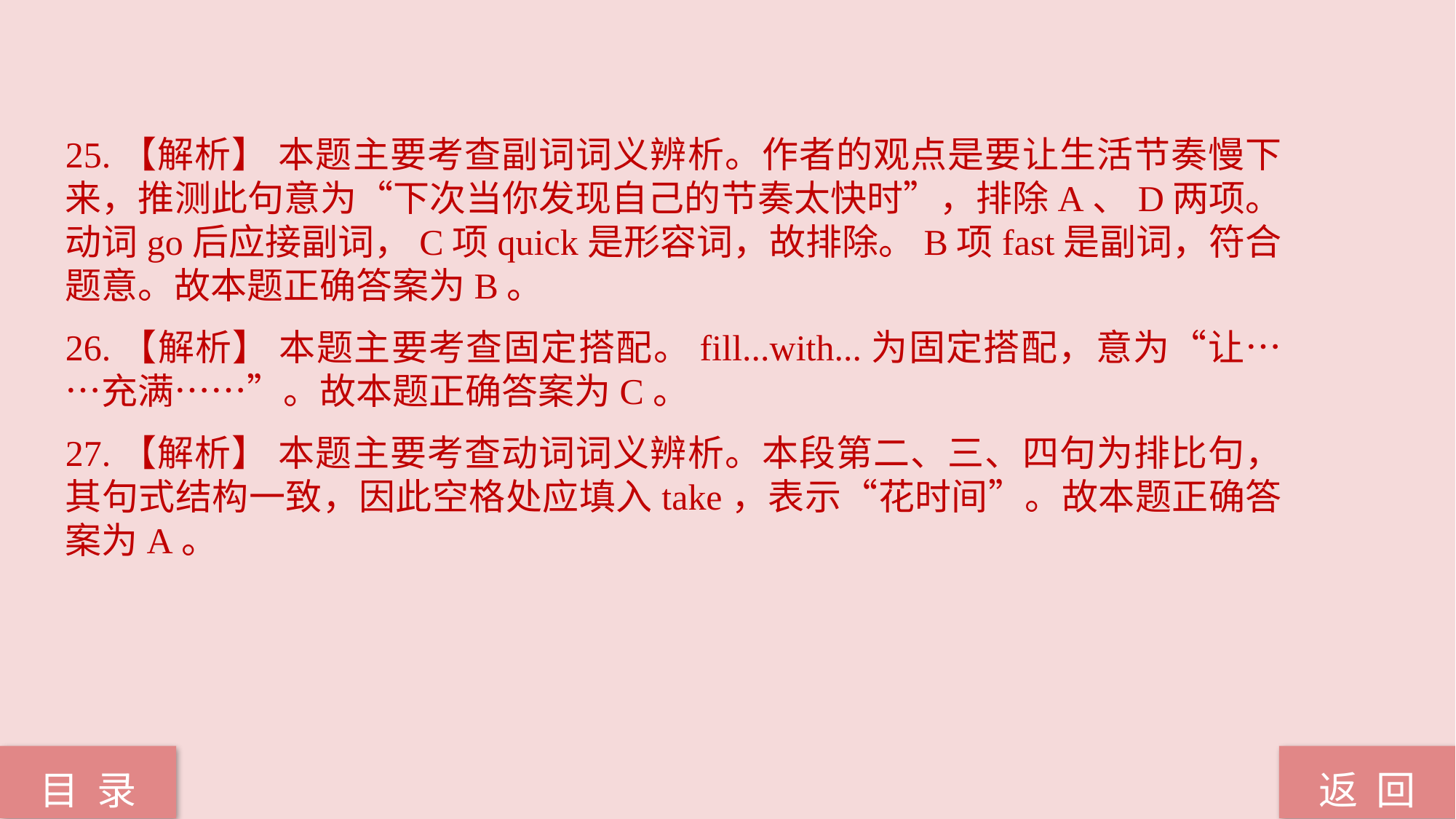

25.【解析】 本题主要考查副词词义辨析。作者的观点是要让生活节奏慢下来，推测此句意为“下次当你发现自己的节奏太快时”，排除A、D两项。动词go后应接副词，C项quick是形容词，故排除。B项fast是副词，符合题意。故本题正确答案为B。
26.【解析】 本题主要考查固定搭配。fill...with...为固定搭配，意为“让……充满……”。故本题正确答案为C。
27.【解析】 本题主要考查动词词义辨析。本段第二、三、四句为排比句，其句式结构一致，因此空格处应填入take，表示“花时间”。故本题正确答案为A。
返  回